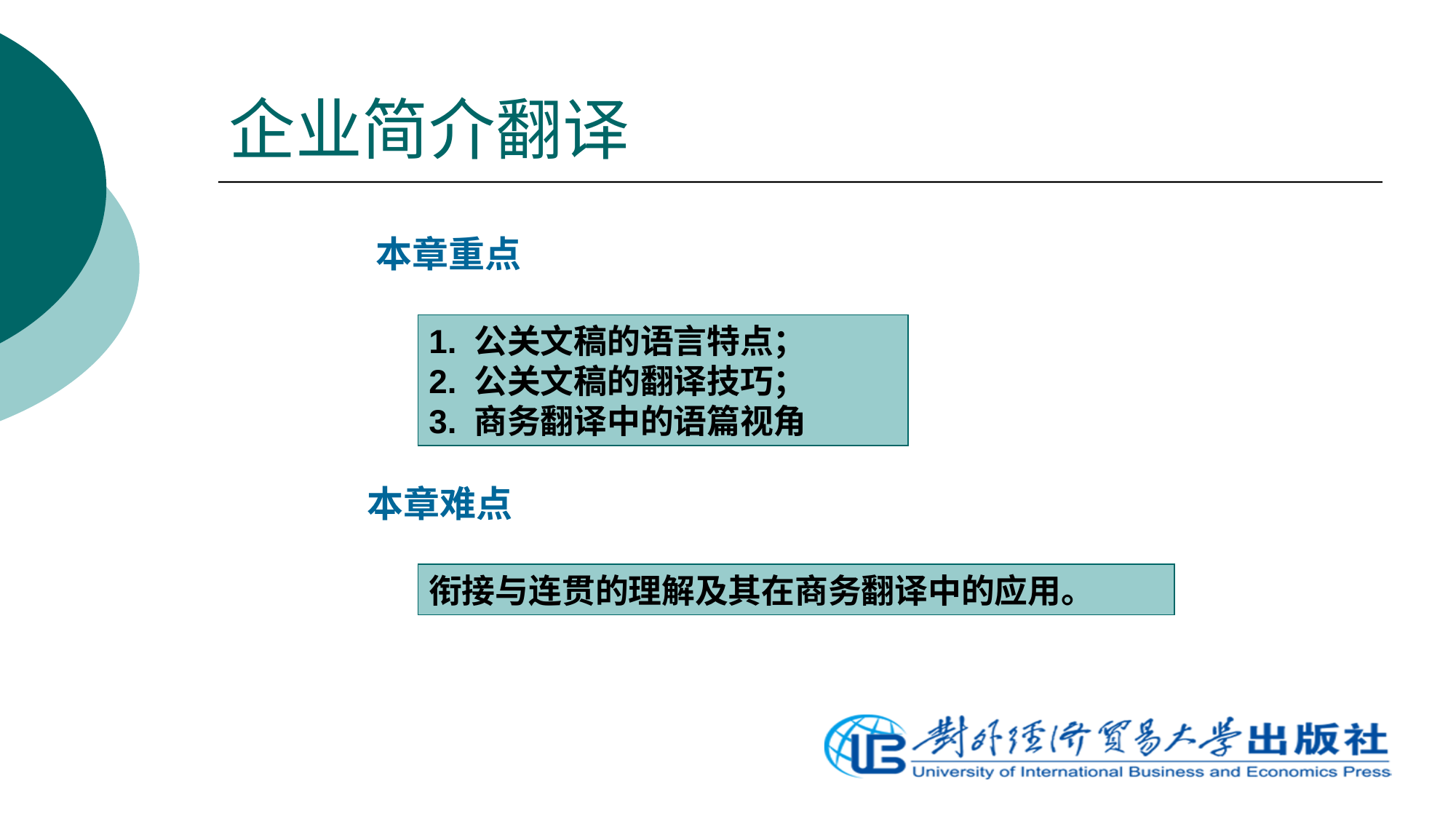

# 企业简介翻译
本章重点
1. 公关文稿的语言特点；
2. 公关文稿的翻译技巧；
3. 商务翻译中的语篇视角
本章难点
衔接与连贯的理解及其在商务翻译中的应用。